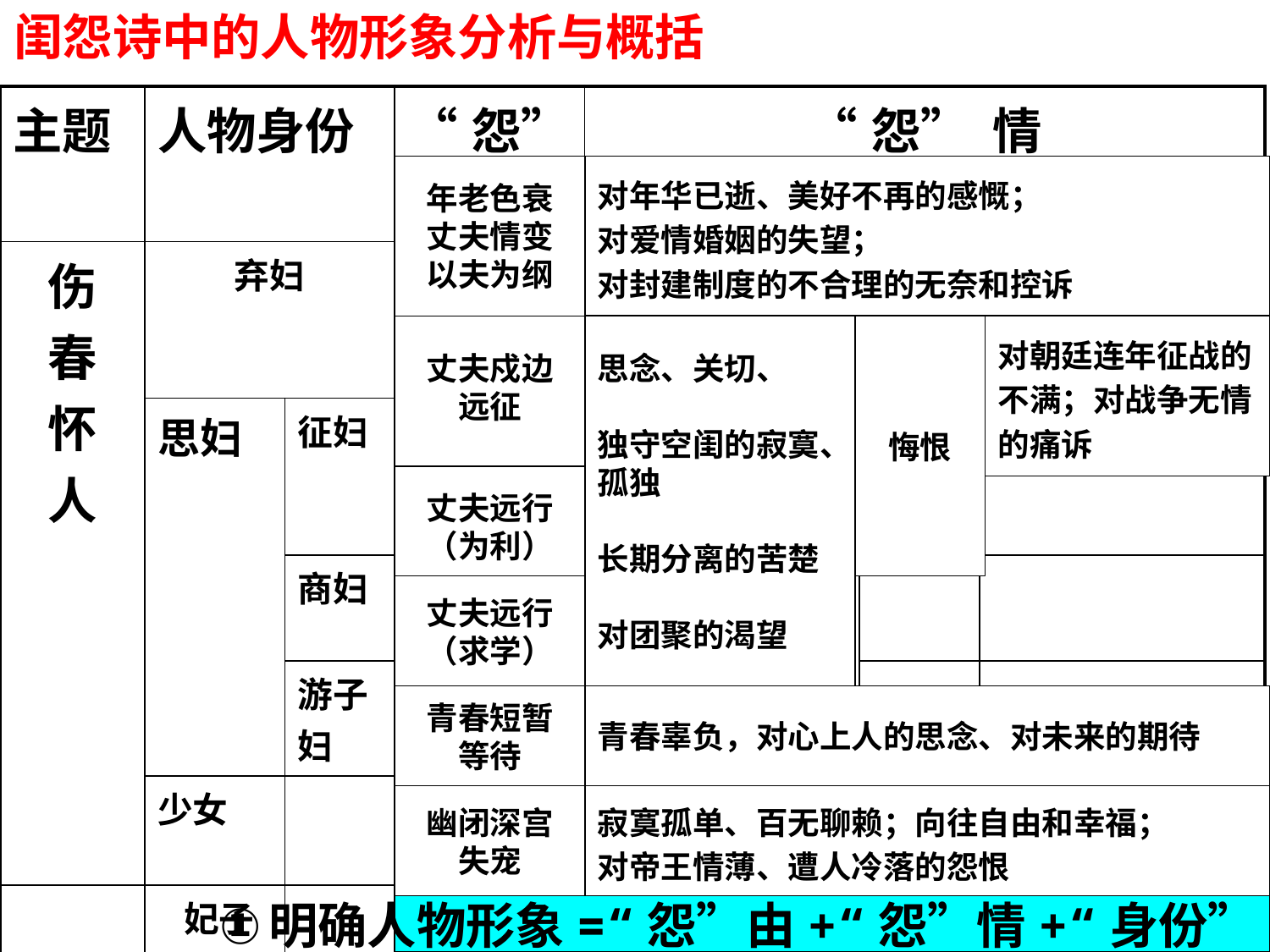

闺怨诗中的人物形象分析与概括

| 主题 | 人物身份 |  | “怨”由 | “怨” 情 |  |  |
| --- | --- | --- | --- | --- | --- | --- |
| 伤 春 怀 人 | 弃妇 |  |  |  |  |  |
|  | 思妇 | 征妇 |  |  |  |  |
|  |  | 商妇 |  |  |  |  |
|  |  | 游子妇 |  |  |  |  |
|  | 少女 |  |  |  |  |  |
|  | 妃子 宫女 |  |  |  |  |  |
|  |  |  |  |  |  |  |
年老色衰
丈夫情变
以夫为纲

对年华已逝、美好不再的感慨；
对爱情婚姻的失望；
对封建制度的不合理的无奈和控诉

丈夫戍边
远征

思念、关切、

独守空闺的寂寞、
孤独

长期分离的苦楚

对团聚的渴望
悔恨

对朝廷连年征战的
不满；对战争无情
的痛诉

丈夫远行
（为利）
丈夫远行
（求学）
青春短暂
等待
青春辜负，对心上人的思念、对未来的期待

幽闭深宫
失宠

寂寞孤单、百无聊赖；向往自由和幸福；
对帝王情薄、遭人冷落的怨恨

明确人物形象=“怨”由+“怨”情+“身份”